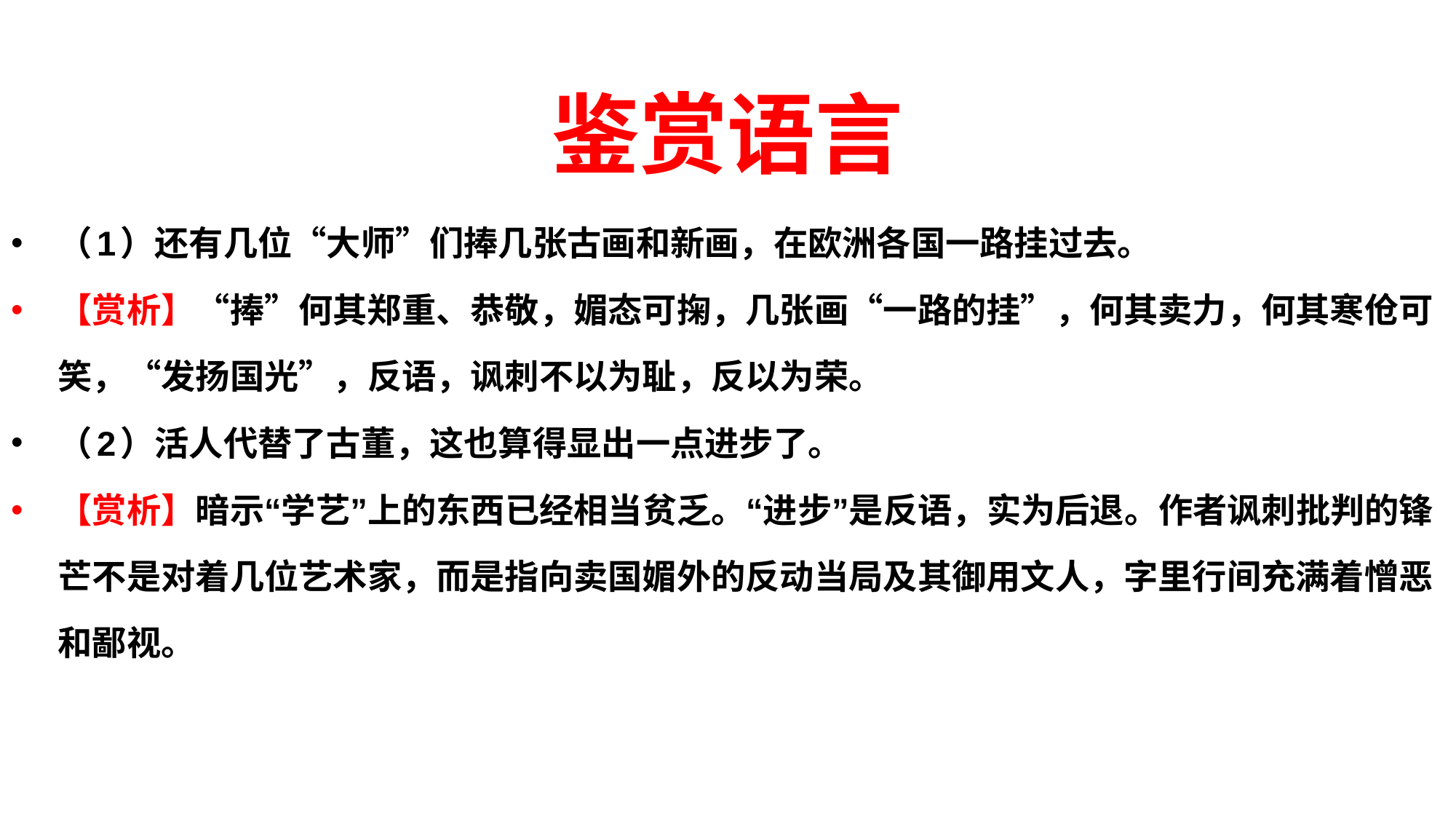

# 鉴赏语言
（1）还有几位“大师”们捧几张古画和新画，在欧洲各国一路挂过去。
【赏析】“捧”何其郑重、恭敬，媚态可掬，几张画“一路的挂”，何其卖力，何其寒伧可笑，“发扬国光”，反语，讽刺不以为耻，反以为荣。
（2）活人代替了古董，这也算得显出一点进步了。
【赏析】暗示“学艺”上的东西已经相当贫乏。“进步”是反语，实为后退。作者讽刺批判的锋芒不是对着几位艺术家，而是指向卖国媚外的反动当局及其御用文人，字里行间充满着憎恶和鄙视。